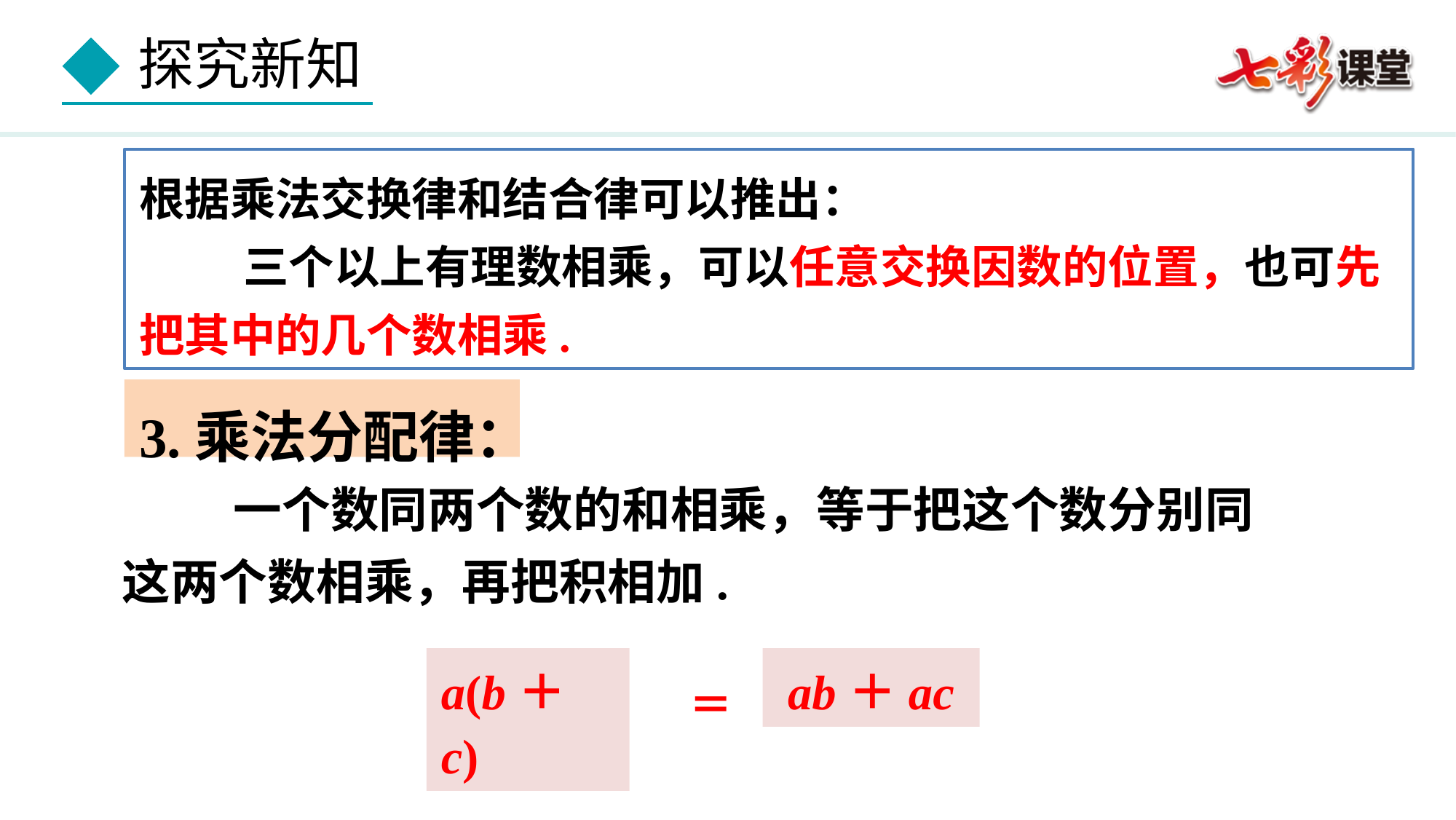

根据乘法交换律和结合律可以推出：
         三个以上有理数相乘，可以任意交换因数的位置，也可先把其中的几个数相乘.
3.乘法分配律：
         一个数同两个数的和相乘，等于把这个数分别同这两个数相乘，再把积相加.
＝
a(b＋c)
ab＋ac